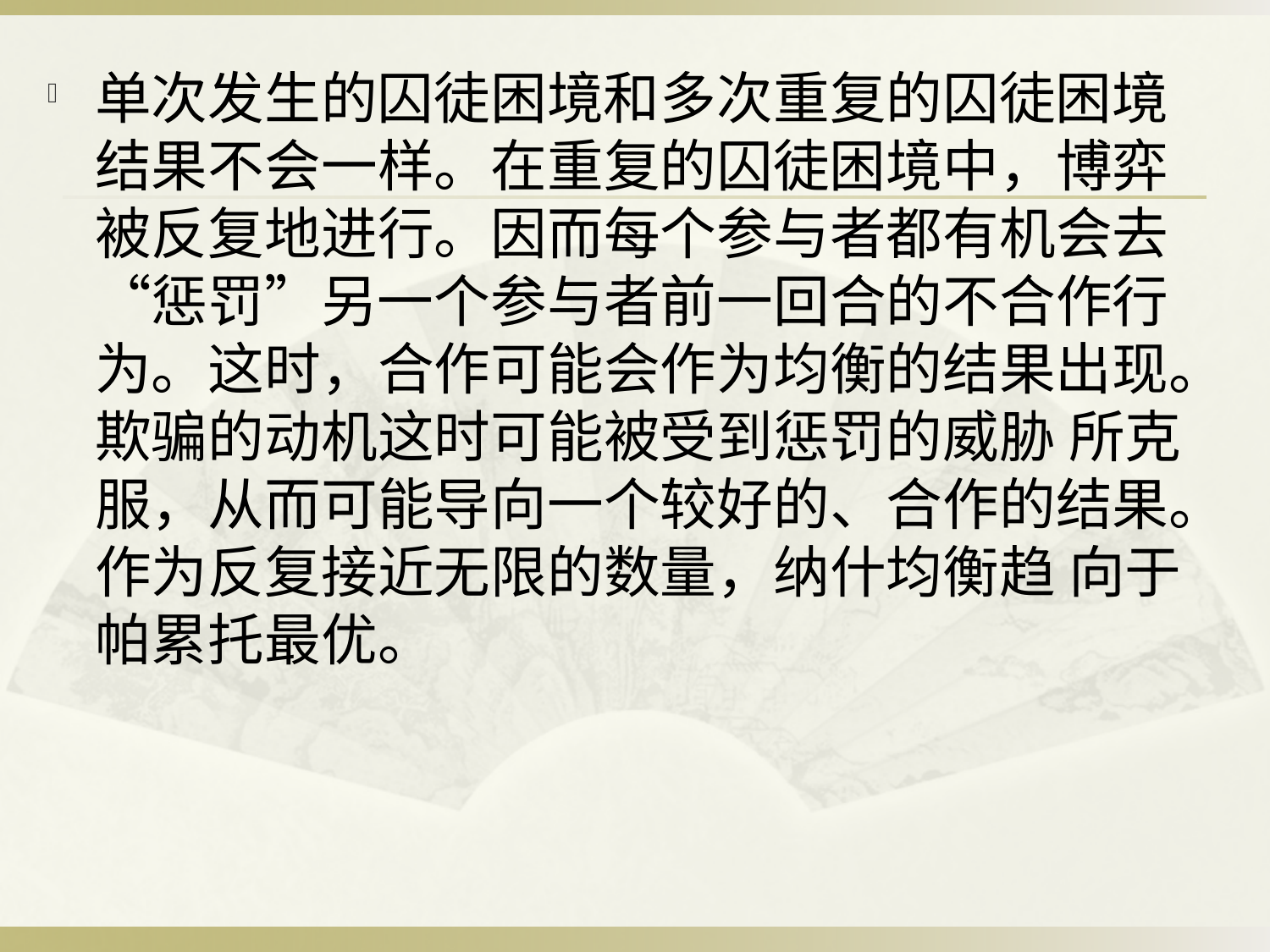

单次发生的囚徒困境和多次重复的囚徒困境结果不会一样。在重复的囚徒困境中，博弈被反复地进行。因而每个参与者都有机会去“惩罚”另一个参与者前一回合的不合作行为。这时，合作可能会作为均衡的结果出现。欺骗的动机这时可能被受到惩罚的威胁 所克服，从而可能导向一个较好的、合作的结果。作为反复接近无限的数量，纳什均衡趋 向于帕累托最优。